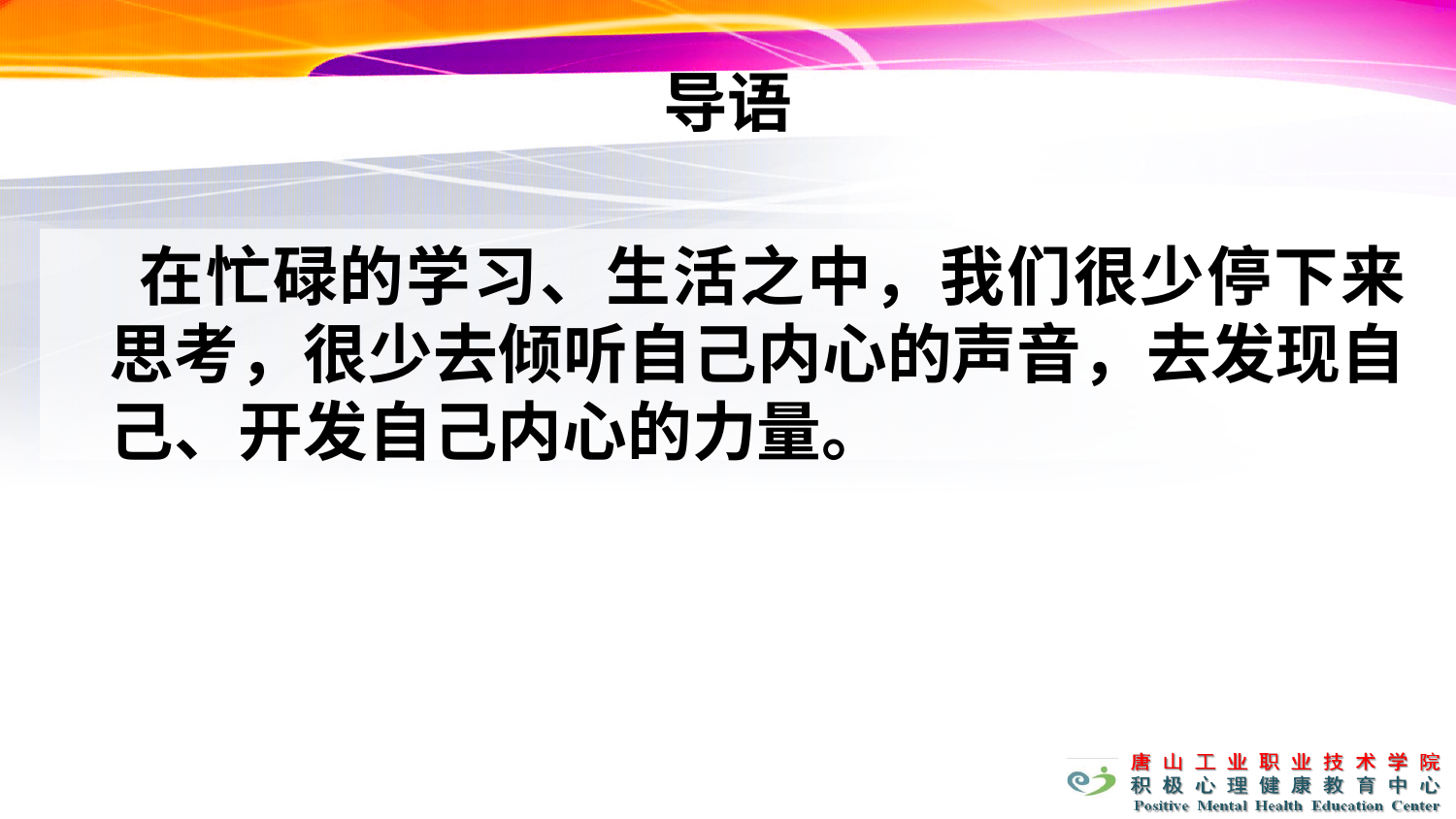

# 导语
    在忙碌的学习、生活之中，我们很少停下来思考，很少去倾听自己内心的声音，去发现自己、开发自己内心的力量。